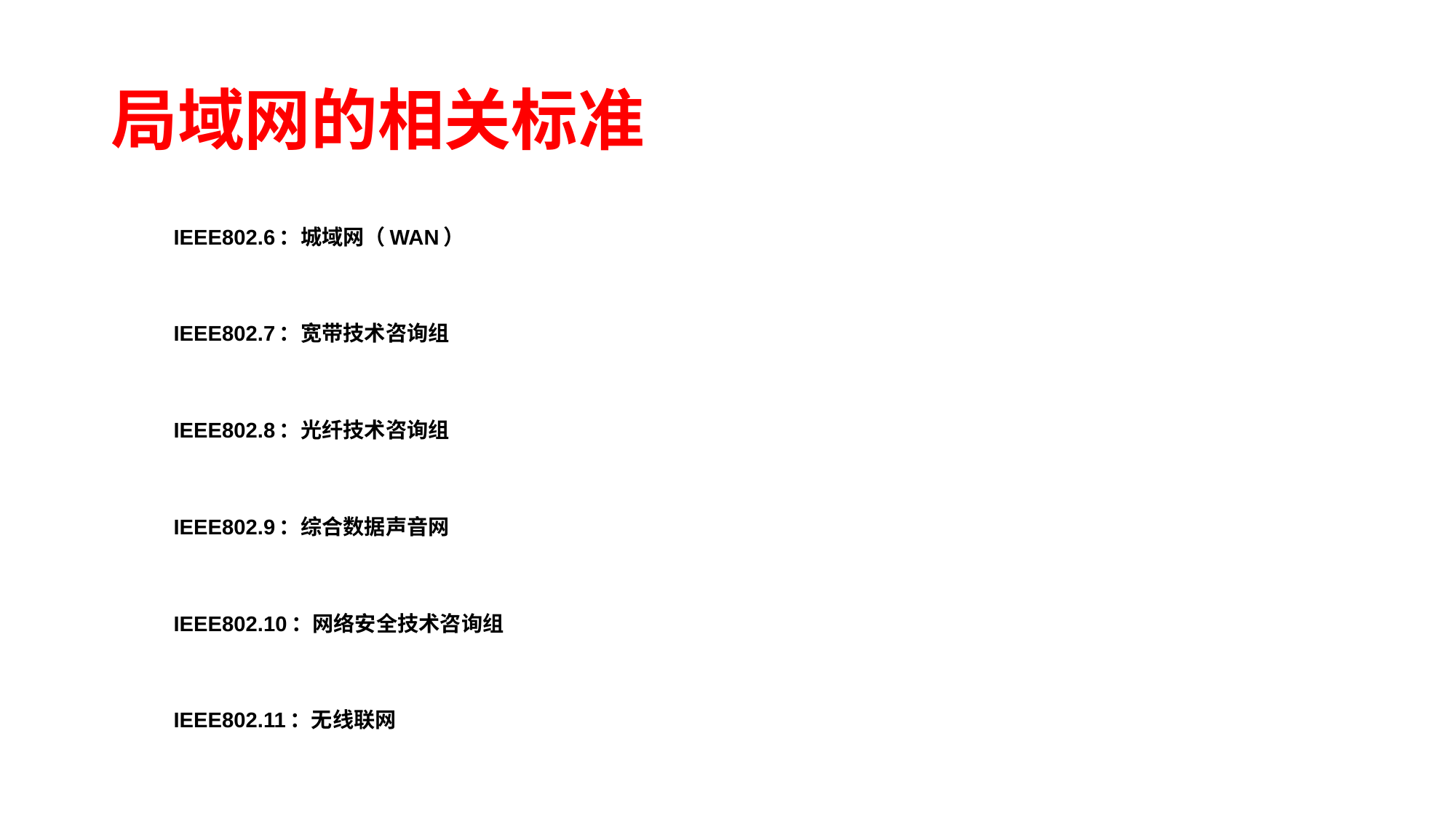

# 局域网的相关标准
IEEE802.6：城域网（WAN）
IEEE802.7：宽带技术咨询组
IEEE802.8：光纤技术咨询组
IEEE802.9：综合数据声音网
IEEE802.10：网络安全技术咨询组
IEEE802.11：无线联网